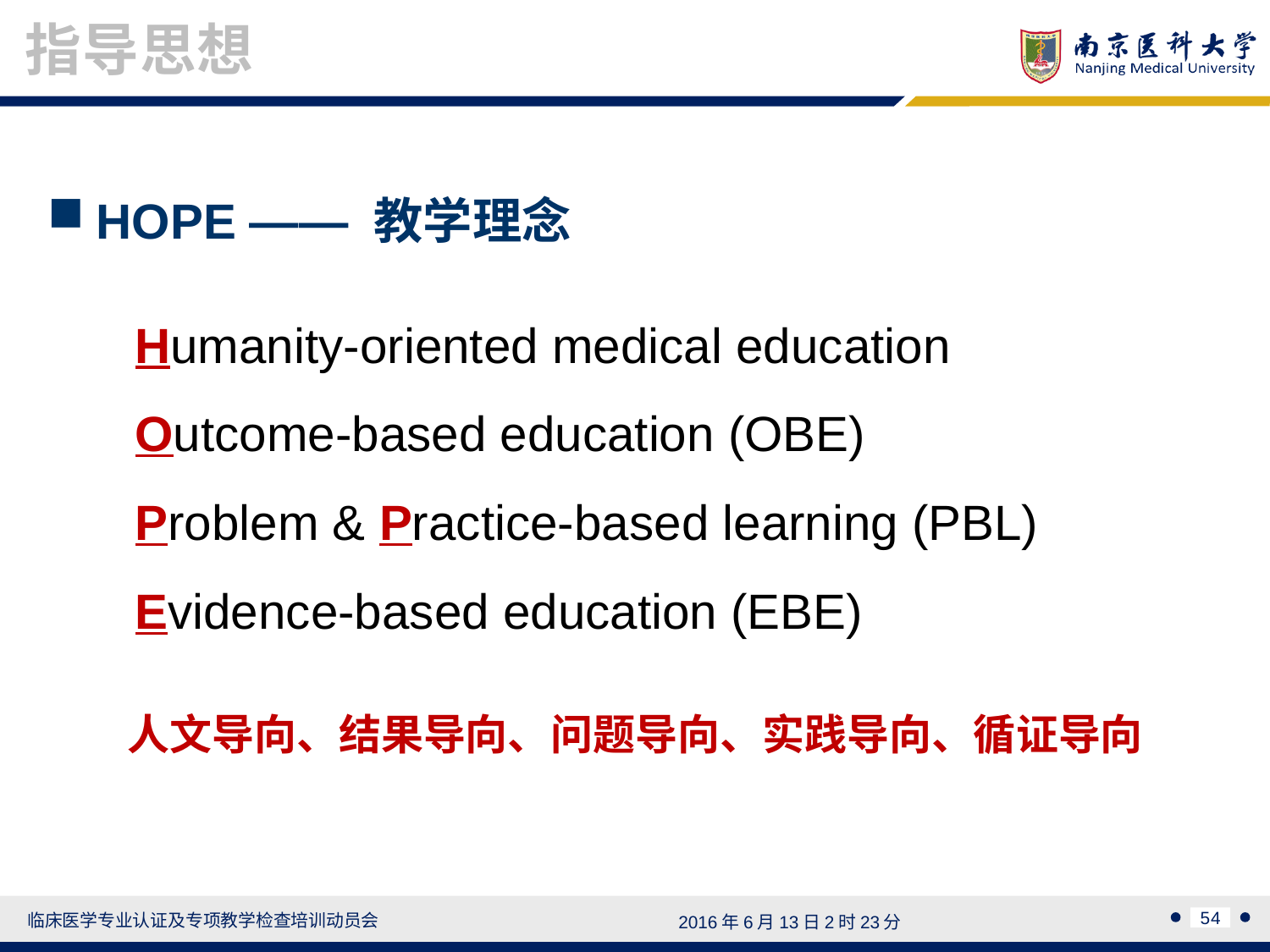

指导思想
HOPE —— 教学理念
Humanity-oriented medical education
Outcome-based education (OBE)
Problem & Practice-based learning (PBL)
Evidence-based education (EBE)
人文导向、结果导向、问题导向、实践导向、循证导向